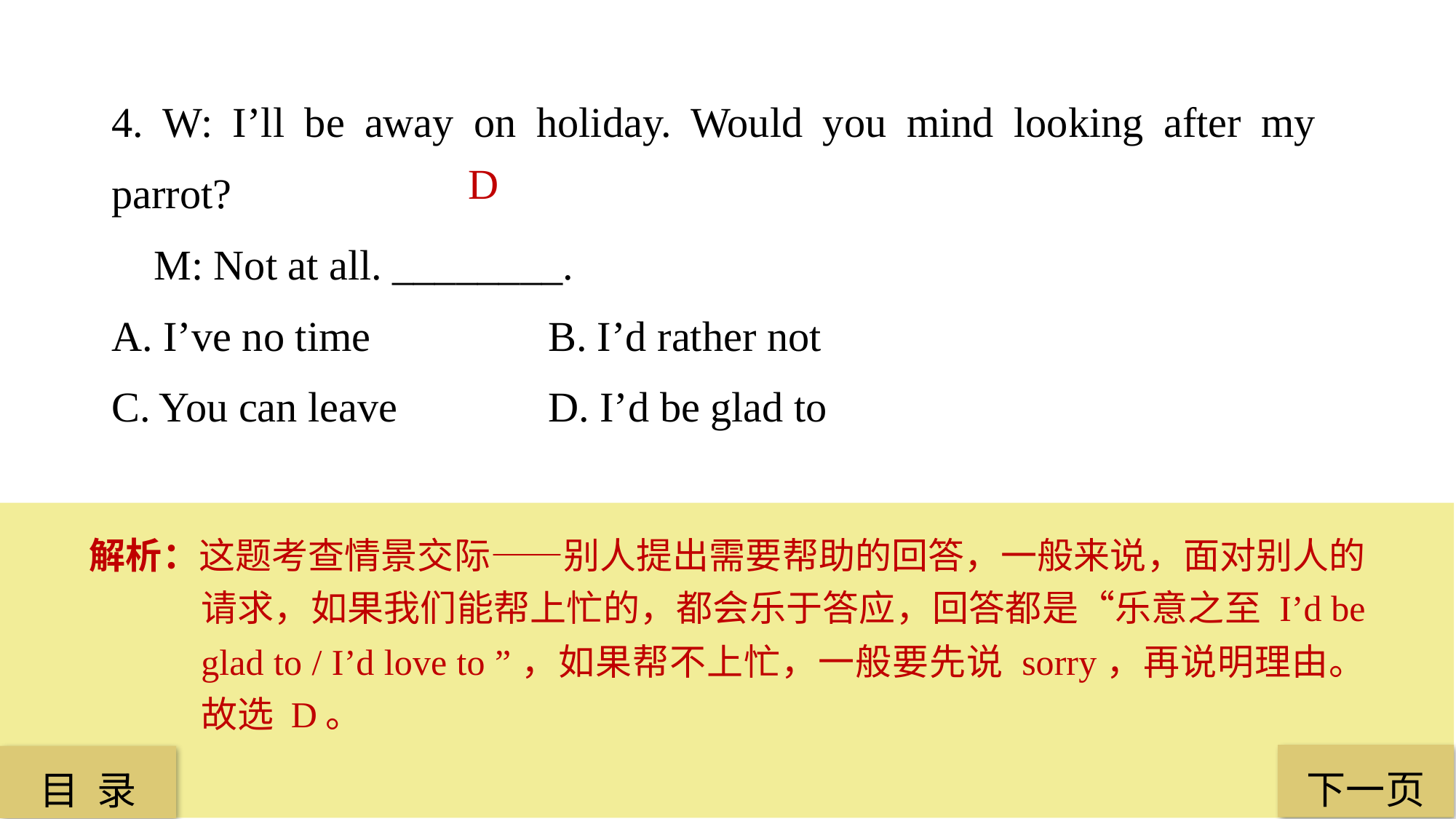

4. W: I’ll be away on holiday. Would you mind looking after my parrot?
    M: Not at all. ________.
A. I’ve no time 		B. I’d rather not
C. You can leave 		D. I’d be glad to
 D
解析：这题考查情景交际——别人提出需要帮助的回答，一般来说，面对别人的请求，如果我们能帮上忙的，都会乐于答应，回答都是“乐意之至 I’d be glad to / I’d love to ”，如果帮不上忙，一般要先说 sorry，再说明理由。故选 D。